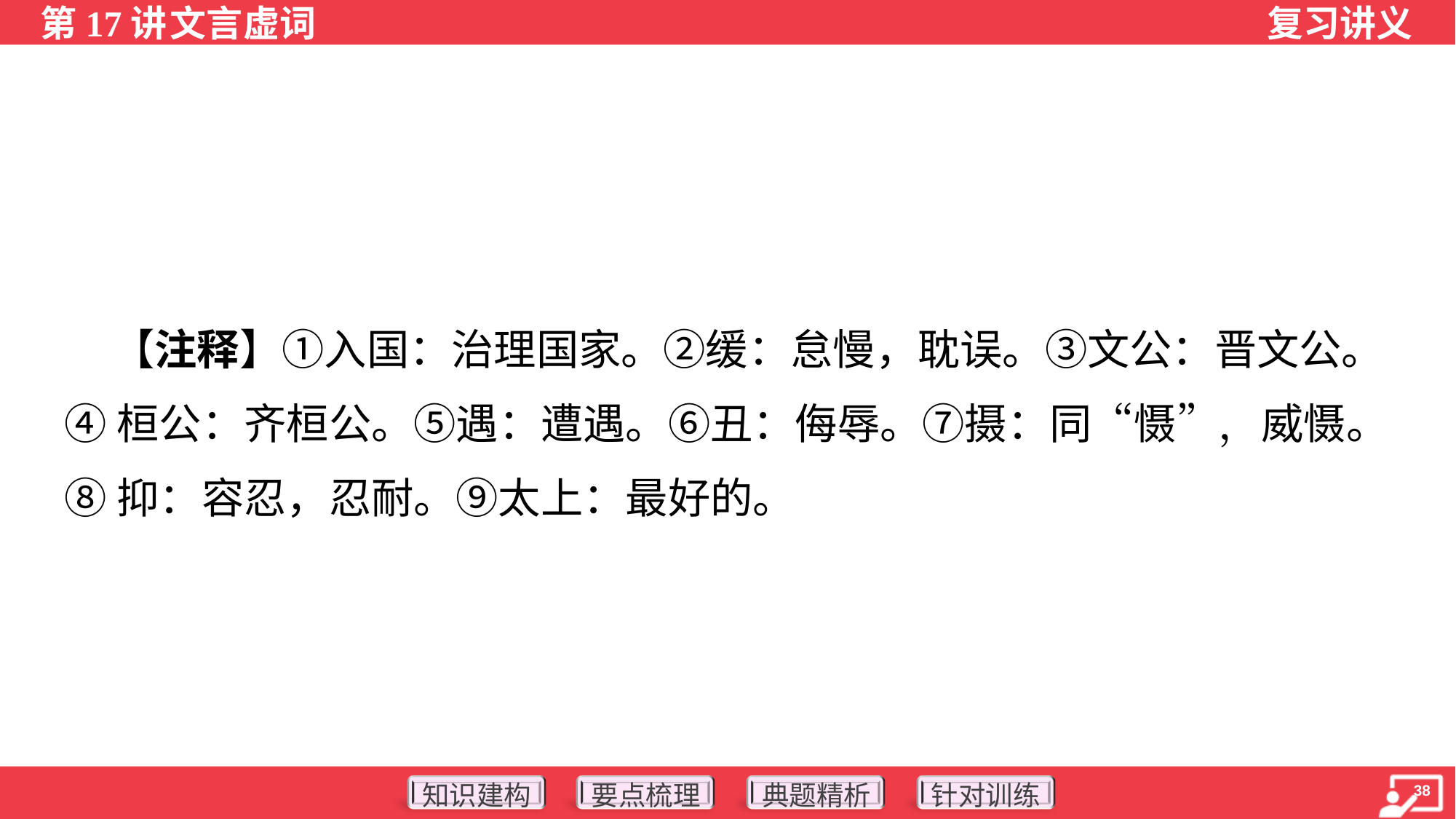

【注释】①入国：治理国家。②缓：怠慢，耽误。③文公：晋文公。
④桓公：齐桓公。⑤遇：遭遇。⑥丑：侮辱。⑦摄：同“慑”，威慑。
⑧抑：容忍，忍耐。⑨太上：最好的。